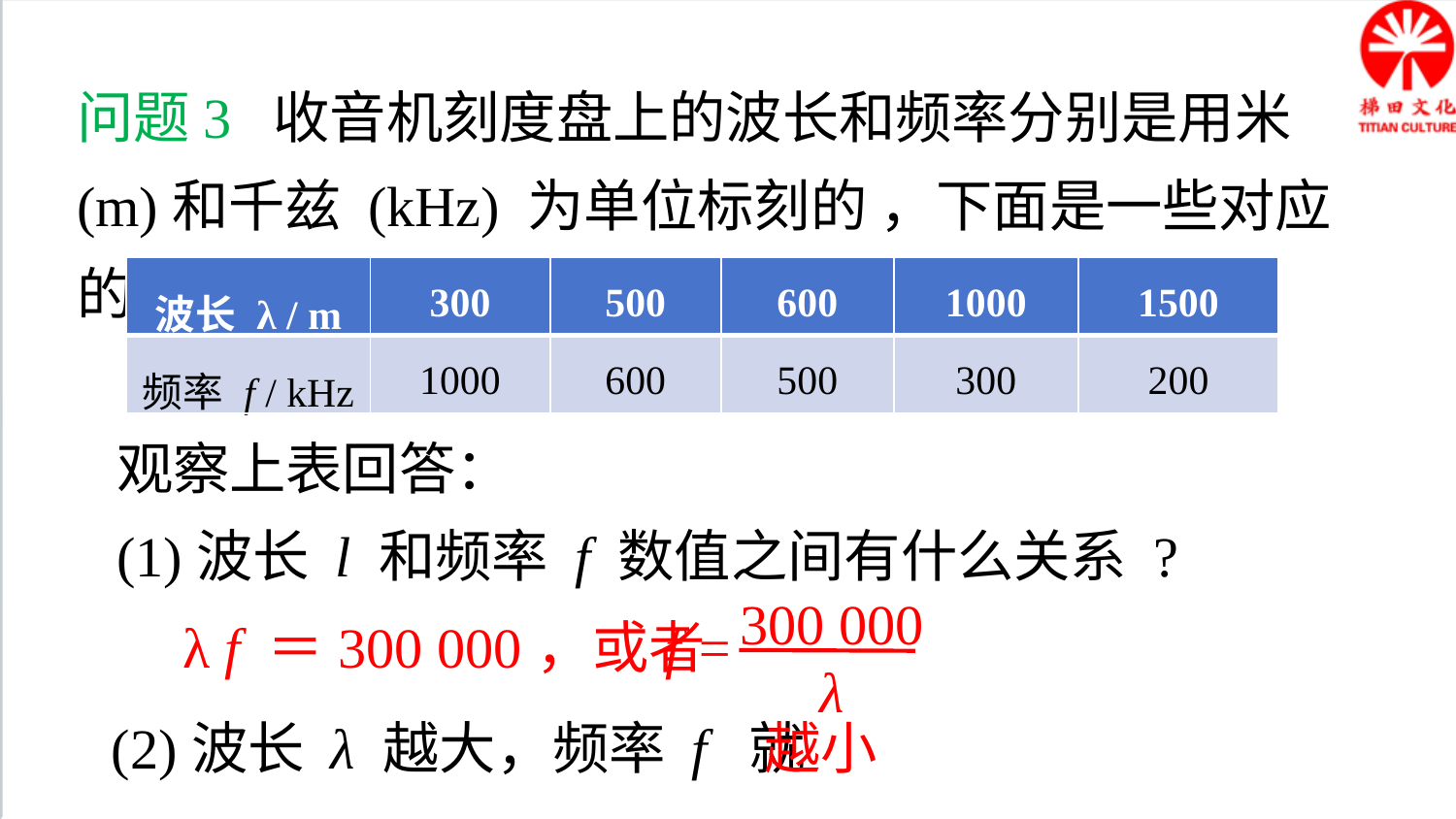

问题3  收音机刻度盘上的波长和频率分别是用米 (m)和千兹 (kHz) 为单位标刻的 ，下面是一些对应的数值:
| 波长 λ / m | 300 | 500 | 600 | 1000 | 1500 |
| --- | --- | --- | --- | --- | --- |
| 频率 f / kHz | 1000 | 600 | 500 | 300 | 200 |
观察上表回答：
(1)波长 l 和频率 f 数值之间有什么关系 ?
300 000
λ
f =
 λ f ＝300 000，或者
(2)波长 λ 越大，频率 f  就_____ .
越小